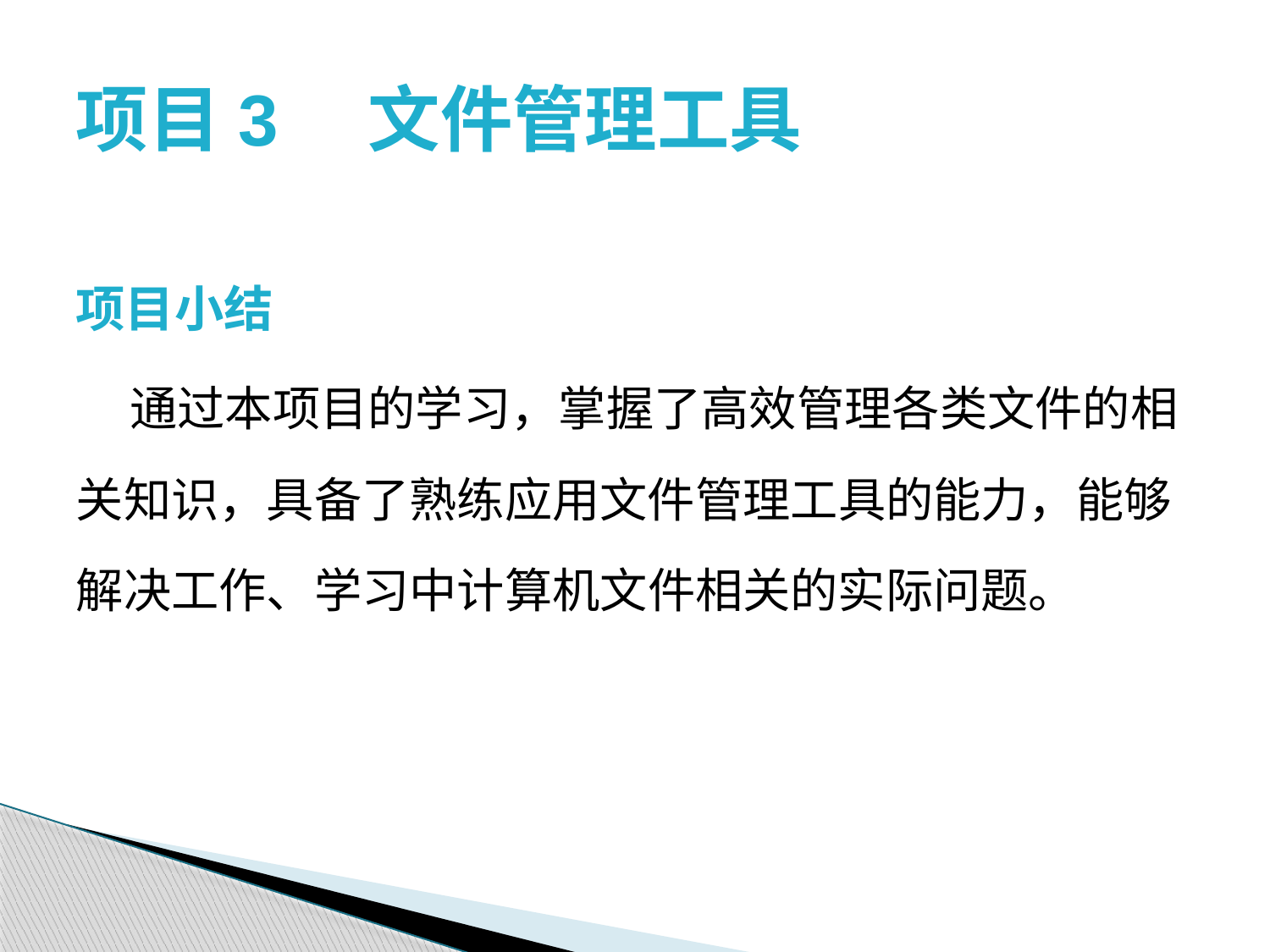

# 项目3　文件管理工具
项目小结
    通过本项目的学习，掌握了高效管理各类文件的相关知识，具备了熟练应用文件管理工具的能力，能够解决工作、学习中计算机文件相关的实际问题。